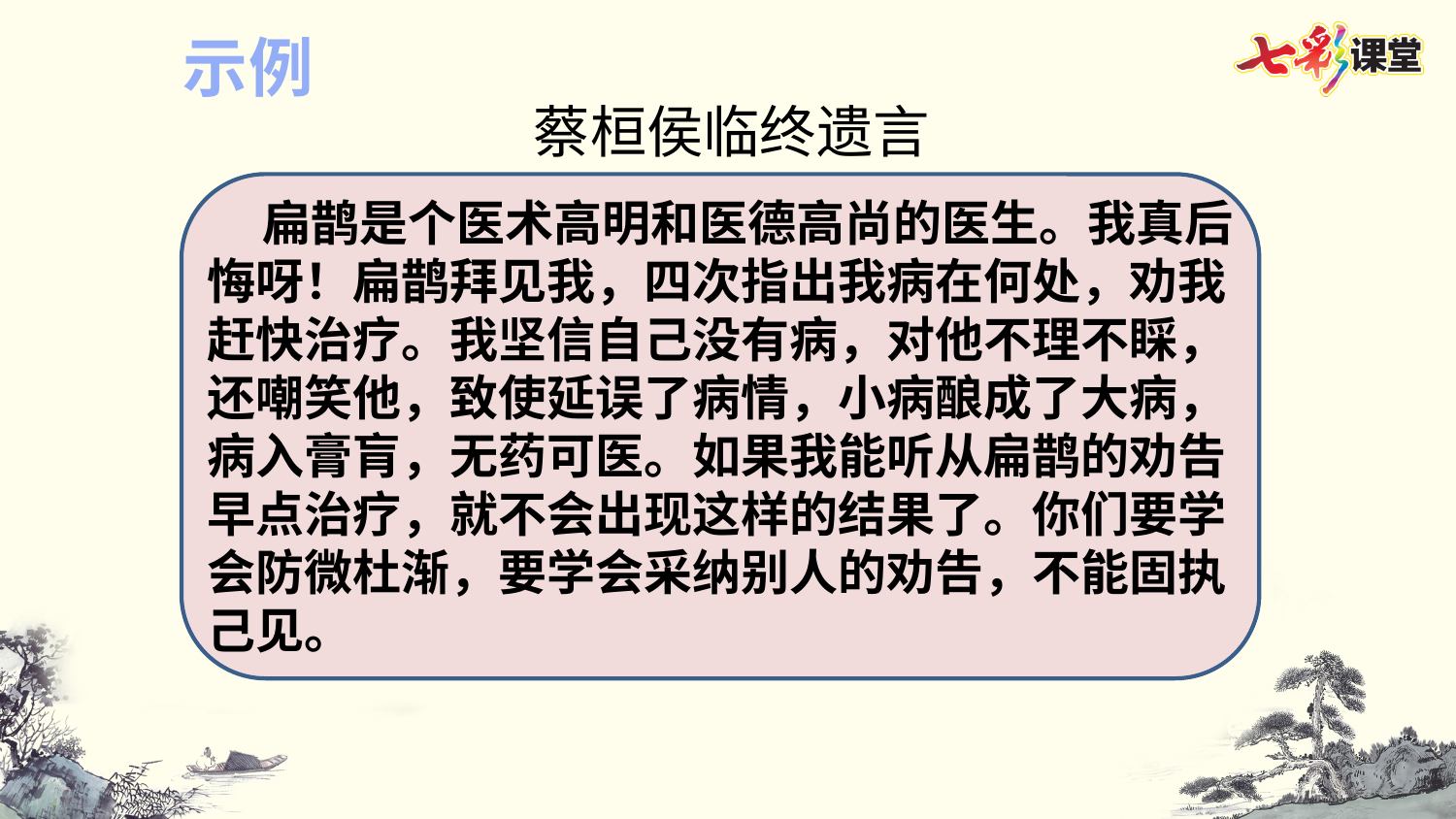

示例
蔡桓侯临终遗言

    扁鹊是个医术高明和医德高尚的医生。我真后悔呀！扁鹊拜见我，四次指出我病在何处，劝我赶快治疗。我坚信自己没有病，对他不理不睬，还嘲笑他，致使延误了病情，小病酿成了大病，病入膏肓，无药可医。如果我能听从扁鹊的劝告早点治疗，就不会出现这样的结果了。你们要学会防微杜渐，要学会采纳别人的劝告，不能固执己见。